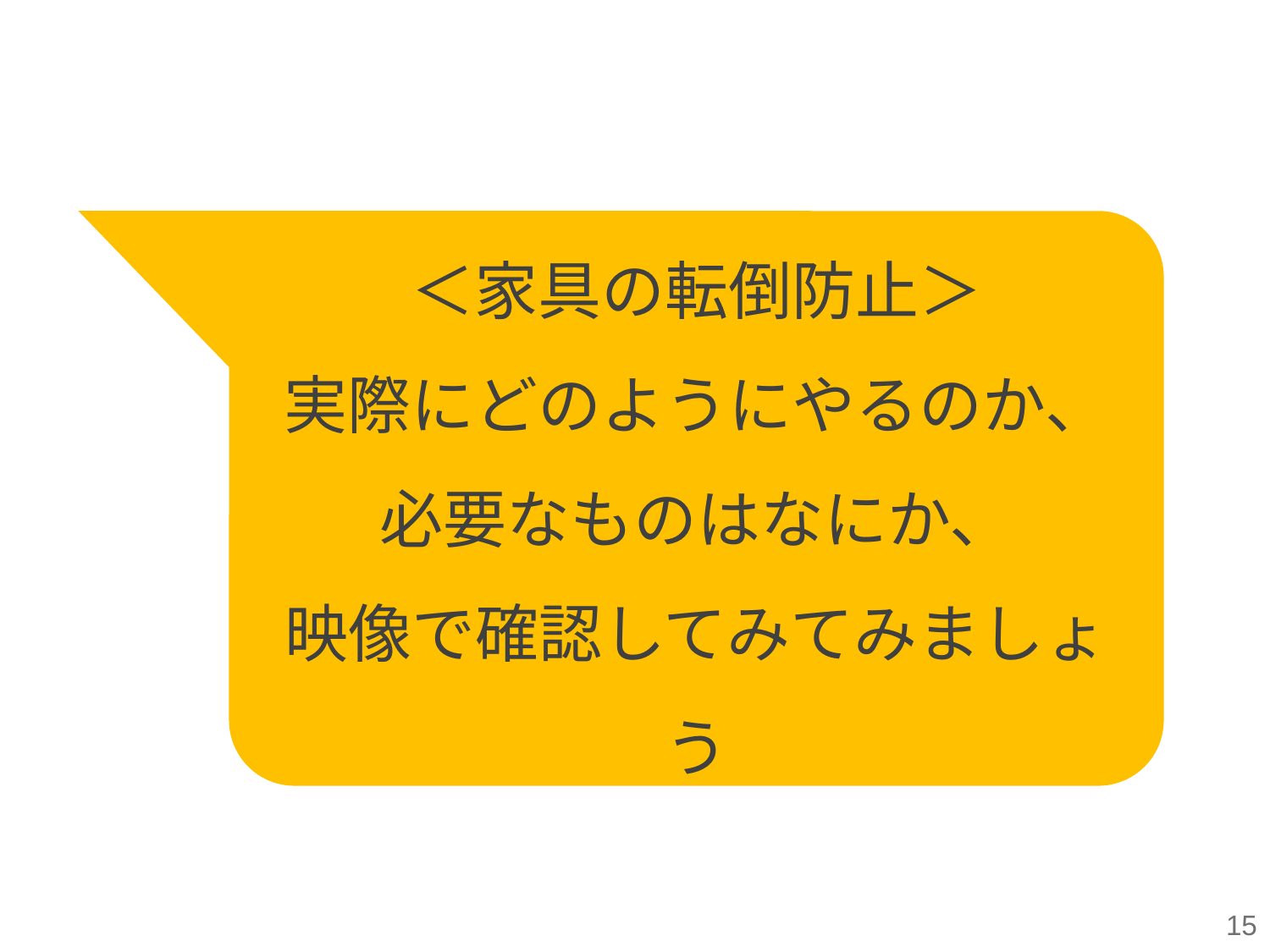

＜家具の転倒防止＞
実際にどのようにやるのか、
必要なものはなにか、
映像で確認してみてみましょう
15